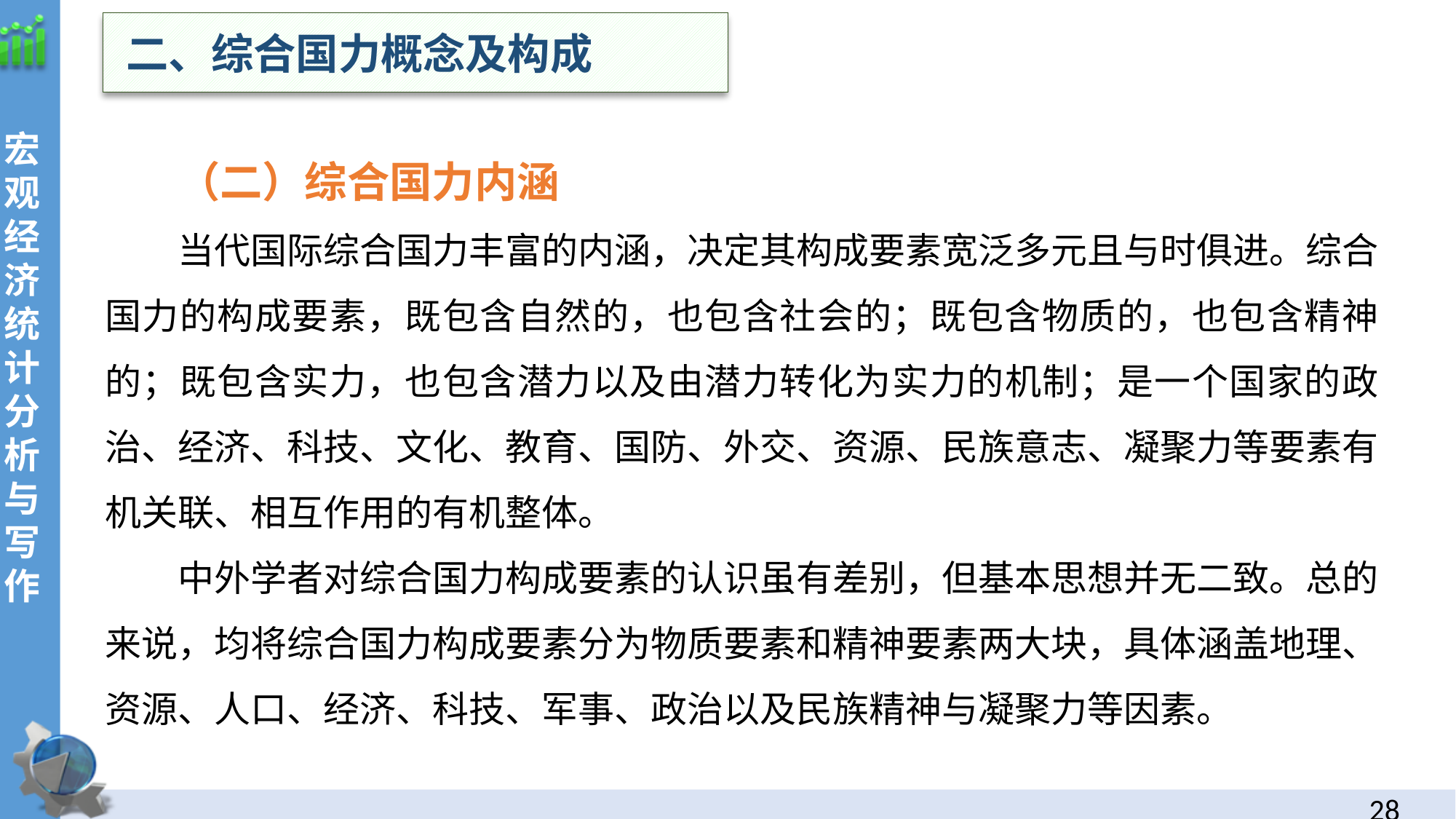

二、综合国力概念及构成
（二）综合国力内涵
当代国际综合国力丰富的内涵，决定其构成要素宽泛多元且与时俱进。综合国力的构成要素，既包含自然的，也包含社会的；既包含物质的，也包含精神的；既包含实力，也包含潜力以及由潜力转化为实力的机制；是一个国家的政治、经济、科技、文化、教育、国防、外交、资源、民族意志、凝聚力等要素有机关联、相互作用的有机整体。
中外学者对综合国力构成要素的认识虽有差别，但基本思想并无二致。总的来说，均将综合国力构成要素分为物质要素和精神要素两大块，具体涵盖地理、资源、人口、经济、科技、军事、政治以及民族精神与凝聚力等因素。
28